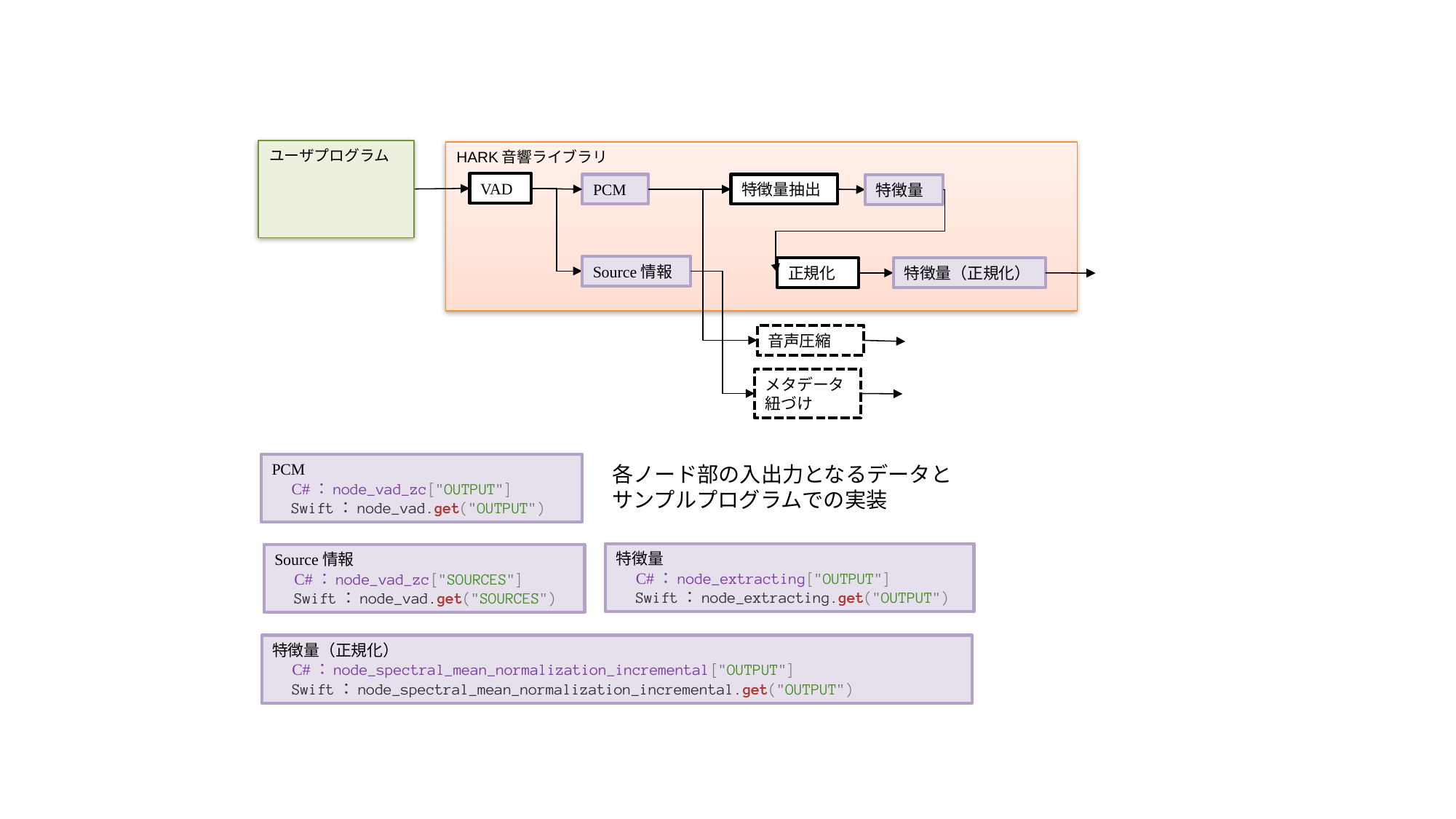

ユーザプログラム
HARK音響ライブラリ
VAD
PCM
特徴量抽出
特徴量
Source情報
正規化
特徴量（正規化）
音声圧縮
メタデータ
紐づけ
PCM
　C#：node_vad_zc["OUTPUT"]
　Swift：node_vad.get("OUTPUT")
各ノード部の入出力となるデータと
サンプルプログラムでの実装
特徴量
　C#：node_extracting["OUTPUT"]
　Swift：node_extracting.get("OUTPUT")
Source情報
　C#：node_vad_zc["SOURCES"]
　Swift：node_vad.get("SOURCES")
特徴量（正規化）
　C#：node_spectral_mean_normalization_incremental["OUTPUT"]
　Swift：node_spectral_mean_normalization_incremental.get("OUTPUT")